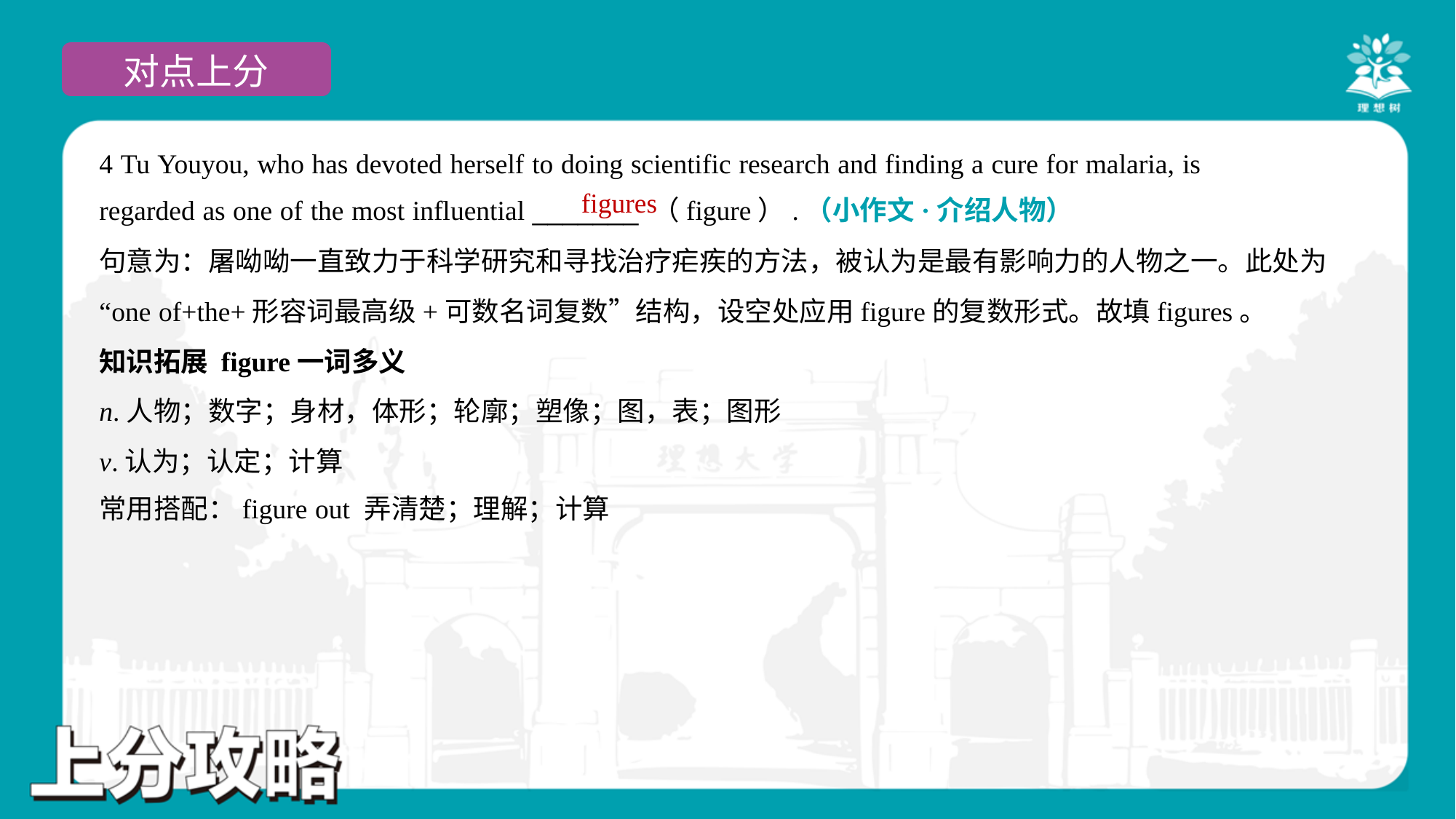

4 Tu Youyou, who has devoted herself to doing scientific research and finding a cure for malaria, is
regarded as one of the most influential _______ （figure）.（小作文·介绍人物）
figures
句意为：屠呦呦一直致力于科学研究和寻找治疗疟疾的方法，被认为是最有影响力的人物之一。此处为
“one of+the+形容词最高级+可数名词复数”结构，设空处应用figure的复数形式。故填figures。
知识拓展 figure一词多义
n.人物；数字；身材，体形；轮廓；塑像；图，表；图形
v.认为；认定；计算
常用搭配：figure out 弄清楚；理解；计算